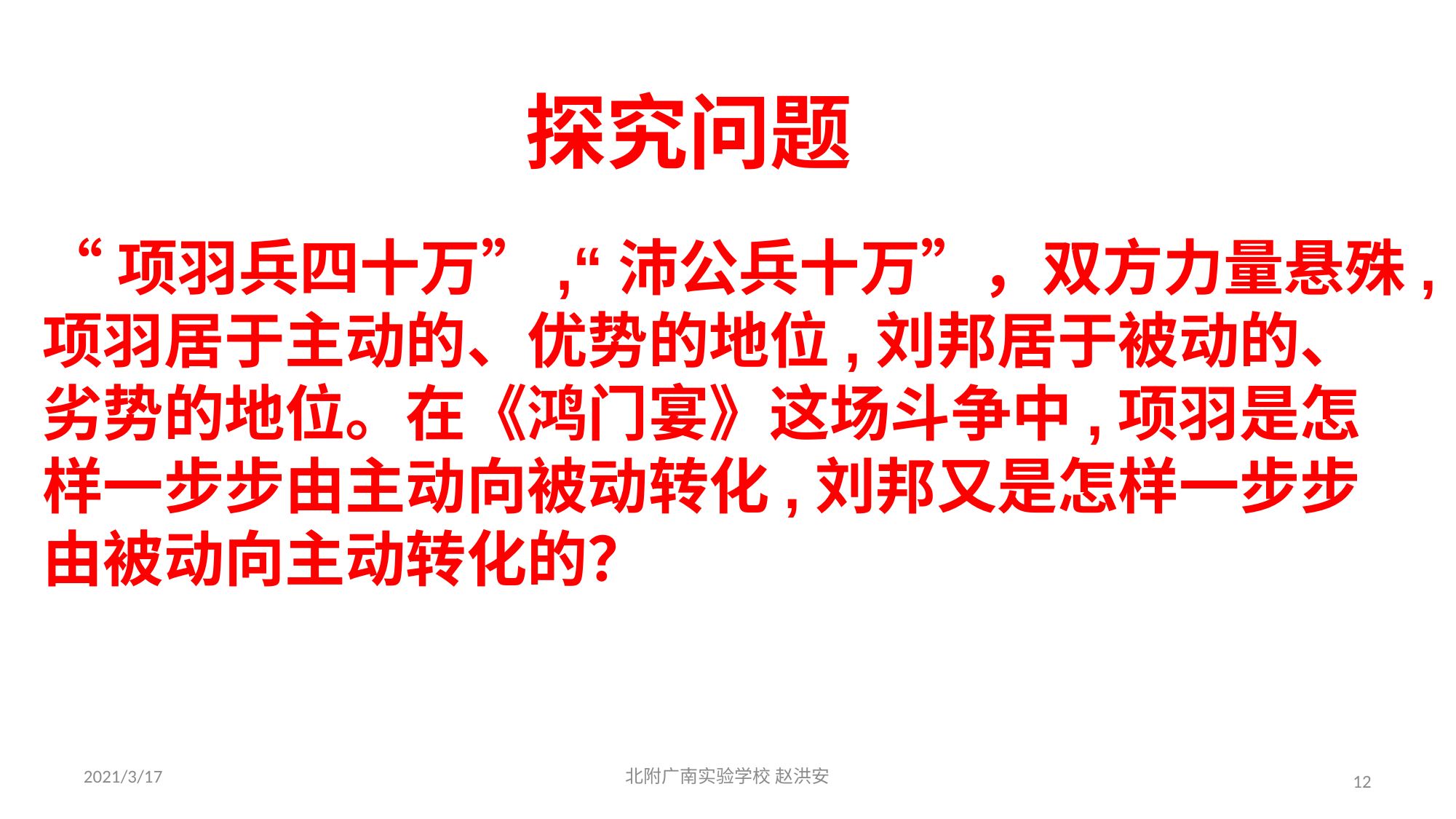

探究问题
“项羽兵四十万”,“沛公兵十万”，双方力量悬殊,项羽居于主动的、优势的地位,刘邦居于被动的、劣势的地位。在《鸿门宴》这场斗争中,项羽是怎样一步步由主动向被动转化,刘邦又是怎样一步步由被动向主动转化的？
2021/3/17
北附广南实验学校 赵洪安
12